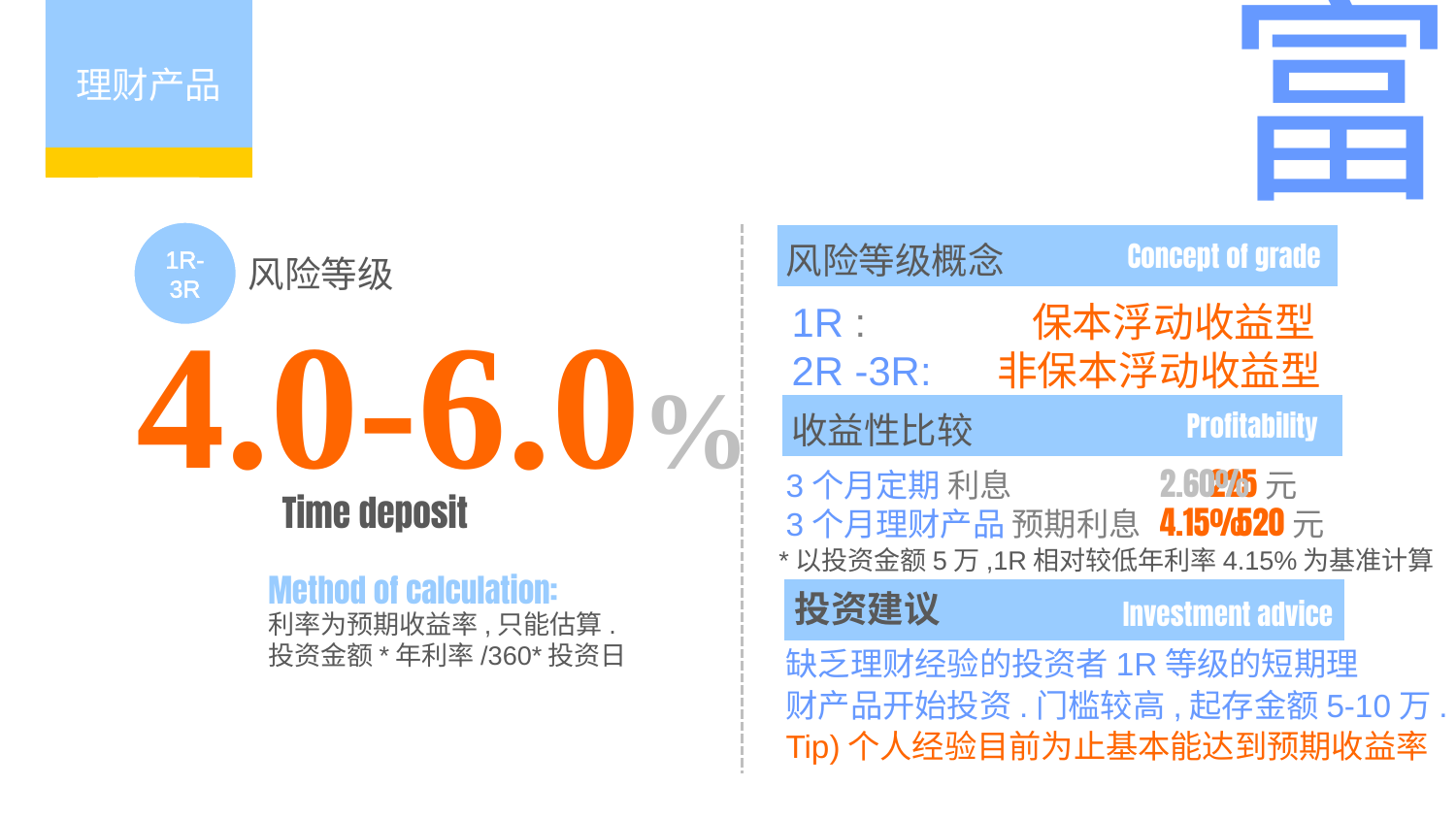

富
理财产品

1R-3R

风险等级概念
Concept of grade
风险等级
4.0-6.0%
1R :              保本浮动收益型
2R -3R:     非保本浮动收益型

收益性比较
Profitability
3个月定期 利息                          225元
3个月理财产品 预期利息            520元
2.60%
4.15%
Time deposit
*以投资金额5万,1R相对较低年利率4.15%为基准计算
Method of calculation:
投资建议

Investment advice
利率为预期收益率,只能估算.
投资金额*年利率/360*投资日
缺乏理财经验的投资者1R等级的短期理
财产品开始投资.门槛较高,起存金额5-10万.
Tip)个人经验目前为止基本能达到预期收益率